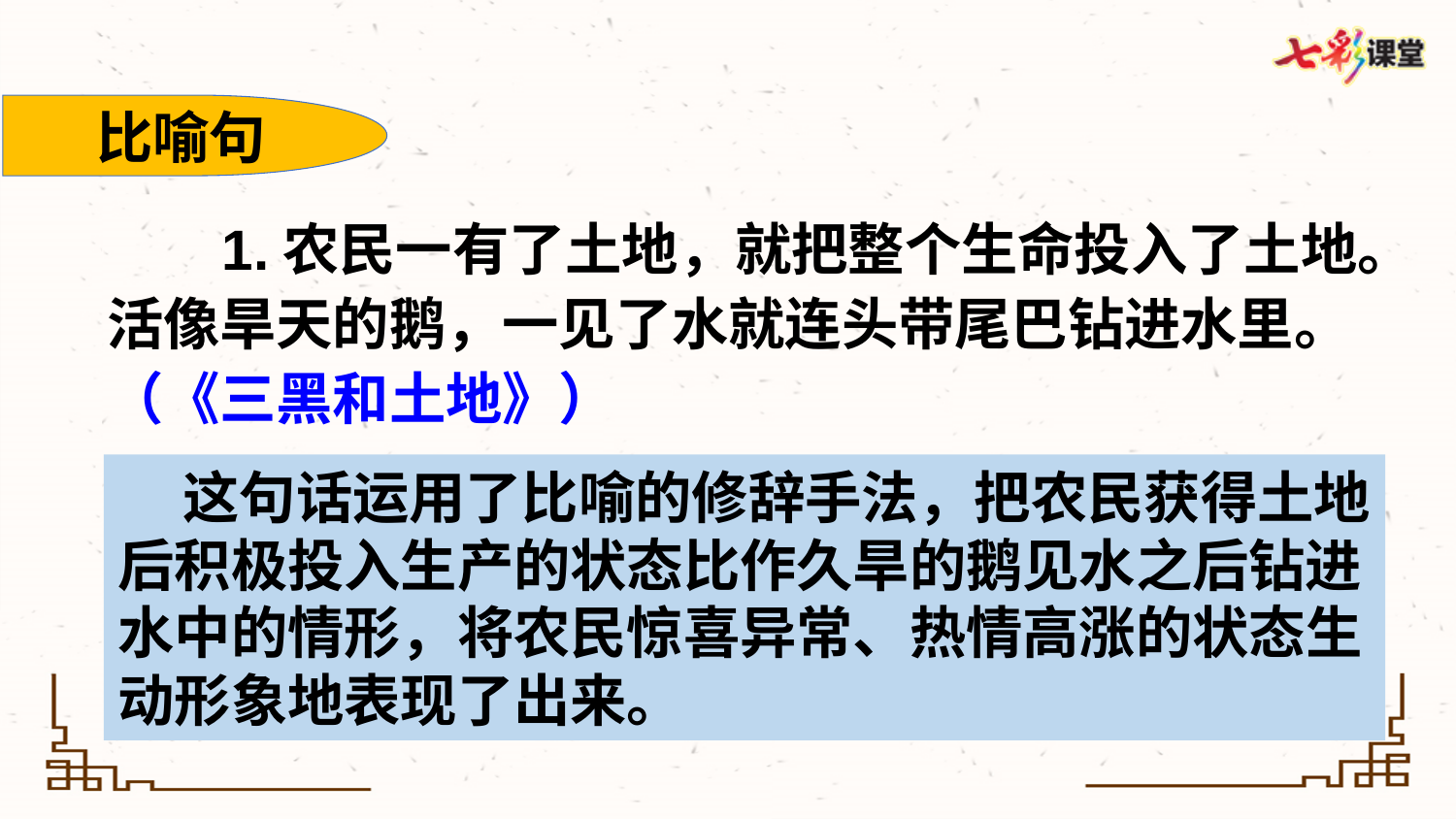

比喻句
1.农民一有了土地，就把整个生命投入了土地。活像旱天的鹅，一见了水就连头带尾巴钻进水里。（《三黑和土地》）
    这句话运用了比喻的修辞手法，把农民获得土地后积极投入生产的状态比作久旱的鹅见水之后钻进水中的情形，将农民惊喜异常、热情高涨的状态生动形象地表现了出来。